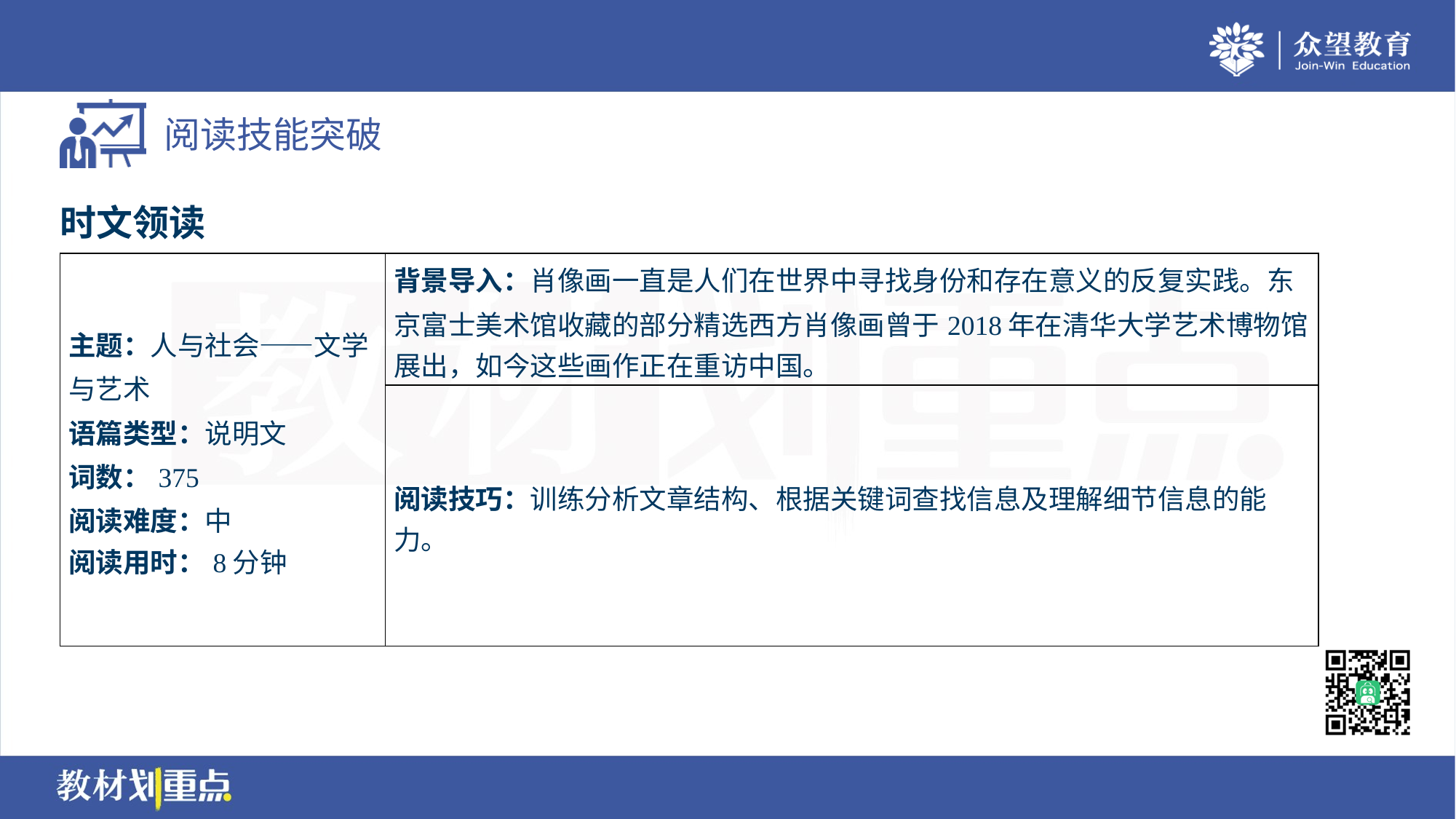

时文领读
| 主题：人与社会——文学 与艺术 语篇类型：说明文 词数：375 阅读难度：中 阅读用时：8分钟 | 背景导入：肖像画一直是人们在世界中寻找身份和存在意义的反复实践。东 京富士美术馆收藏的部分精选西方肖像画曾于2018年在清华大学艺术博物馆 展出，如今这些画作正在重访中国。 |
| --- | --- |
|  | 阅读技巧：训练分析文章结构、根据关键词查找信息及理解细节信息的能 力。 |